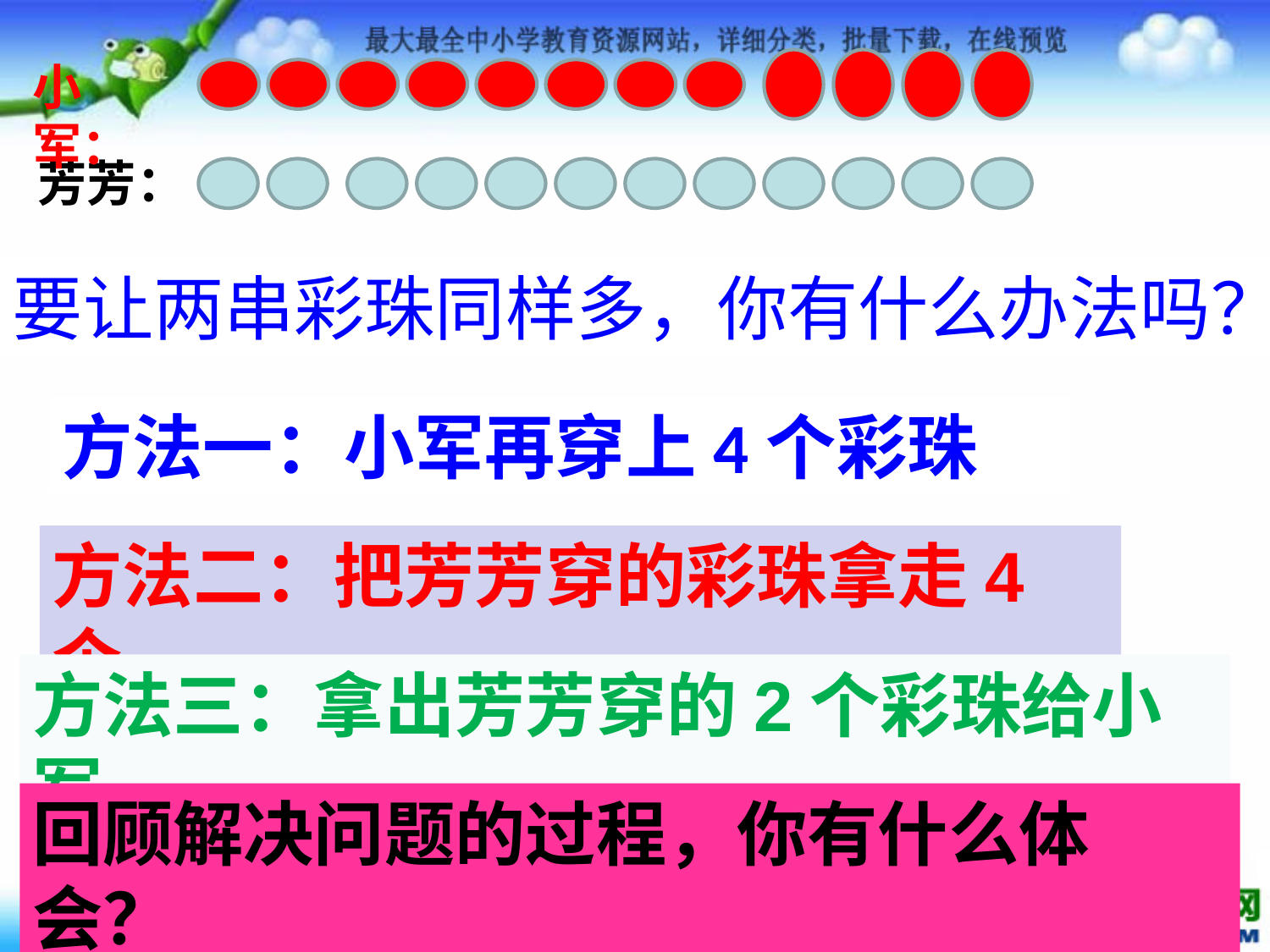

小军：

芳芳：

要让两串彩珠同样多，你有什么办法吗？
方法一：小军再穿上4个彩珠
方法二：把芳芳穿的彩珠拿走4个
方法三：拿出芳芳穿的2个彩珠给小军
回顾解决问题的过程，你有什么体会？